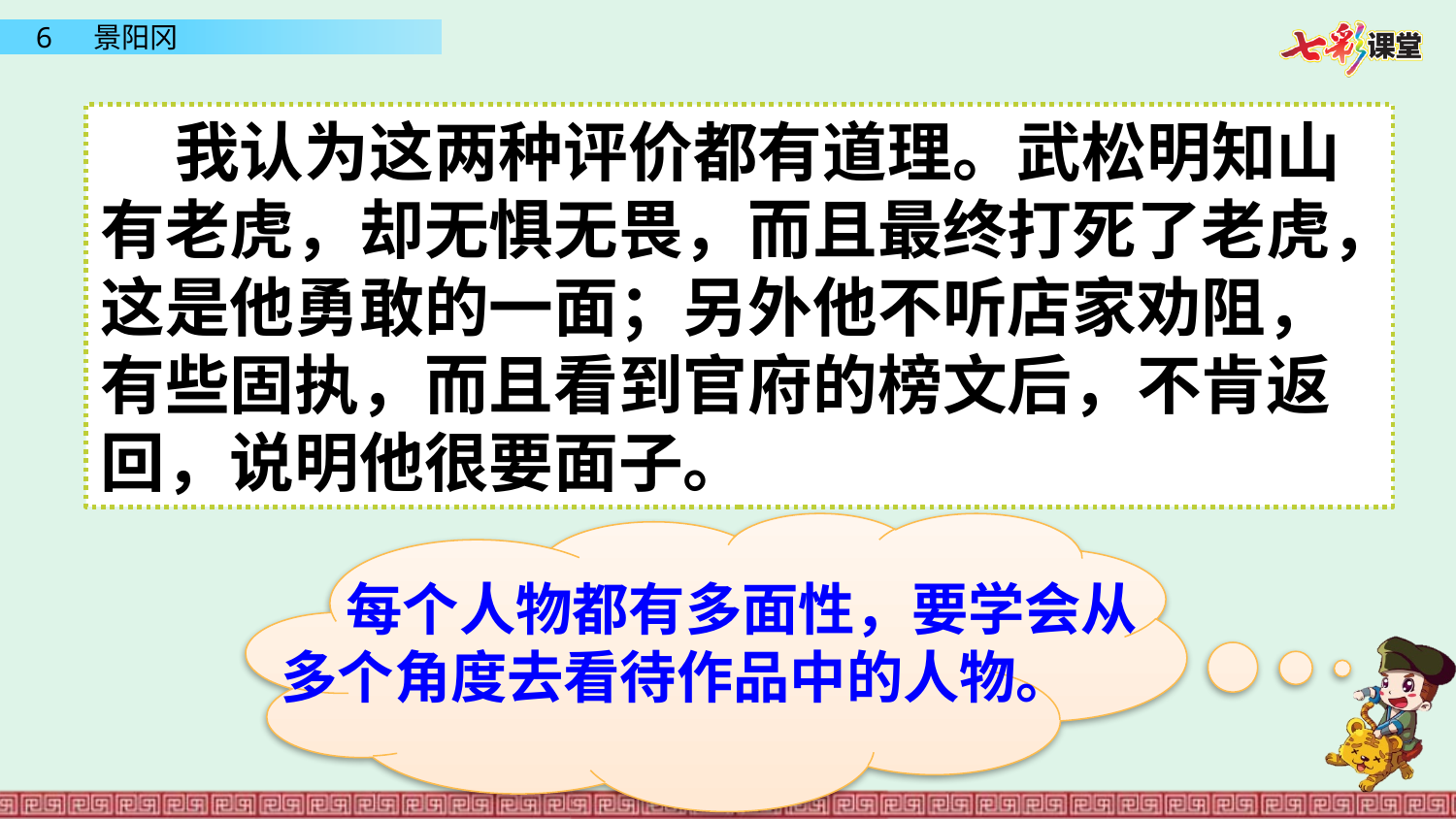

我认为这两种评价都有道理。武松明知山有老虎，却无惧无畏，而且最终打死了老虎，这是他勇敢的一面；另外他不听店家劝阻，有些固执，而且看到官府的榜文后，不肯返回，说明他很要面子。

    每个人物都有多面性，要学会从多个角度去看待作品中的人物。